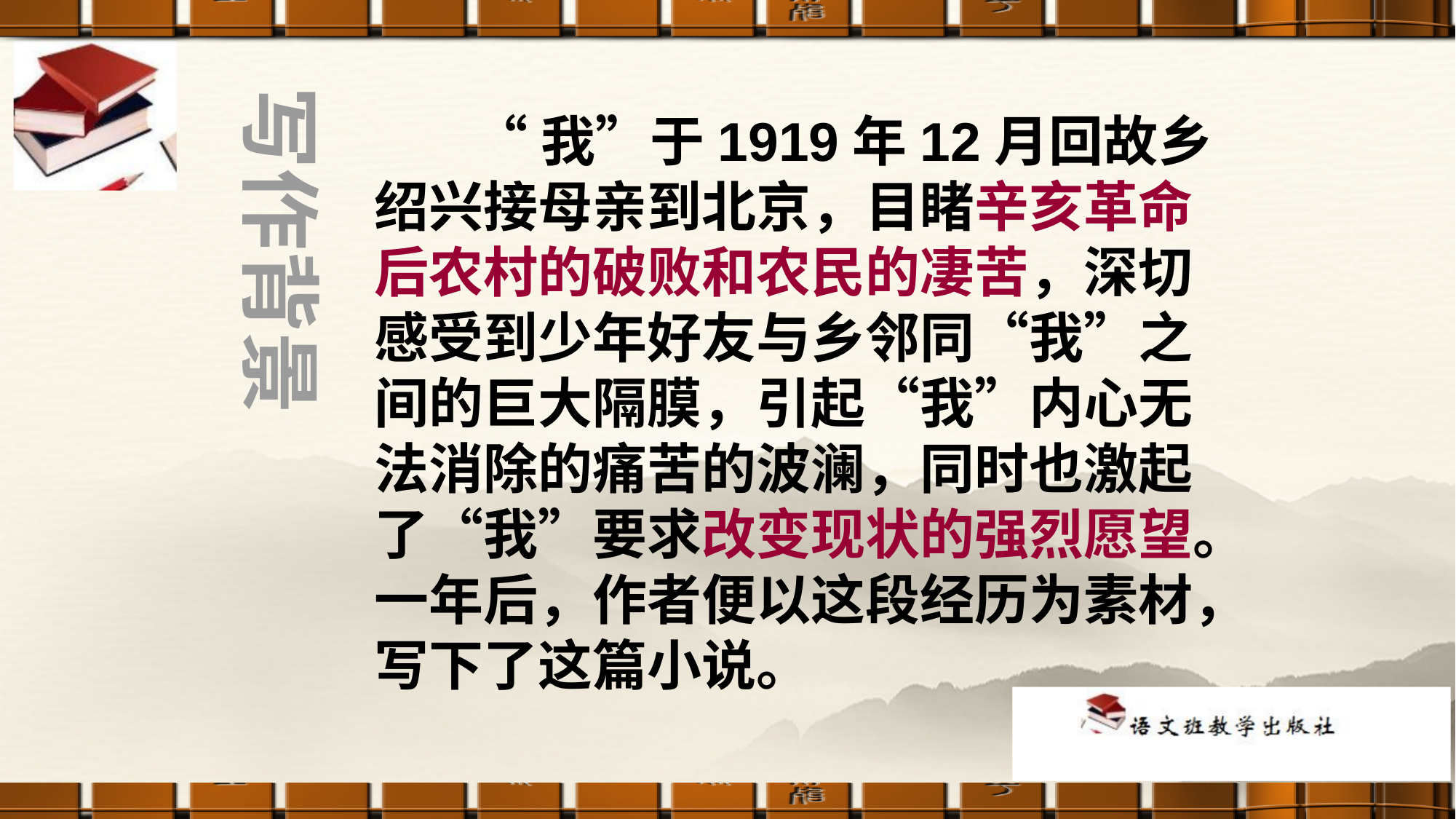

写作背景
        “我”于1919年12月回故乡绍兴接母亲到北京，目睹辛亥革命后农村的破败和农民的凄苦，深切感受到少年好友与乡邻同“我”之间的巨大隔膜，引起“我”内心无法消除的痛苦的波澜，同时也激起了“我”要求改变现状的强烈愿望。一年后，作者便以这段经历为素材，写下了这篇小说。